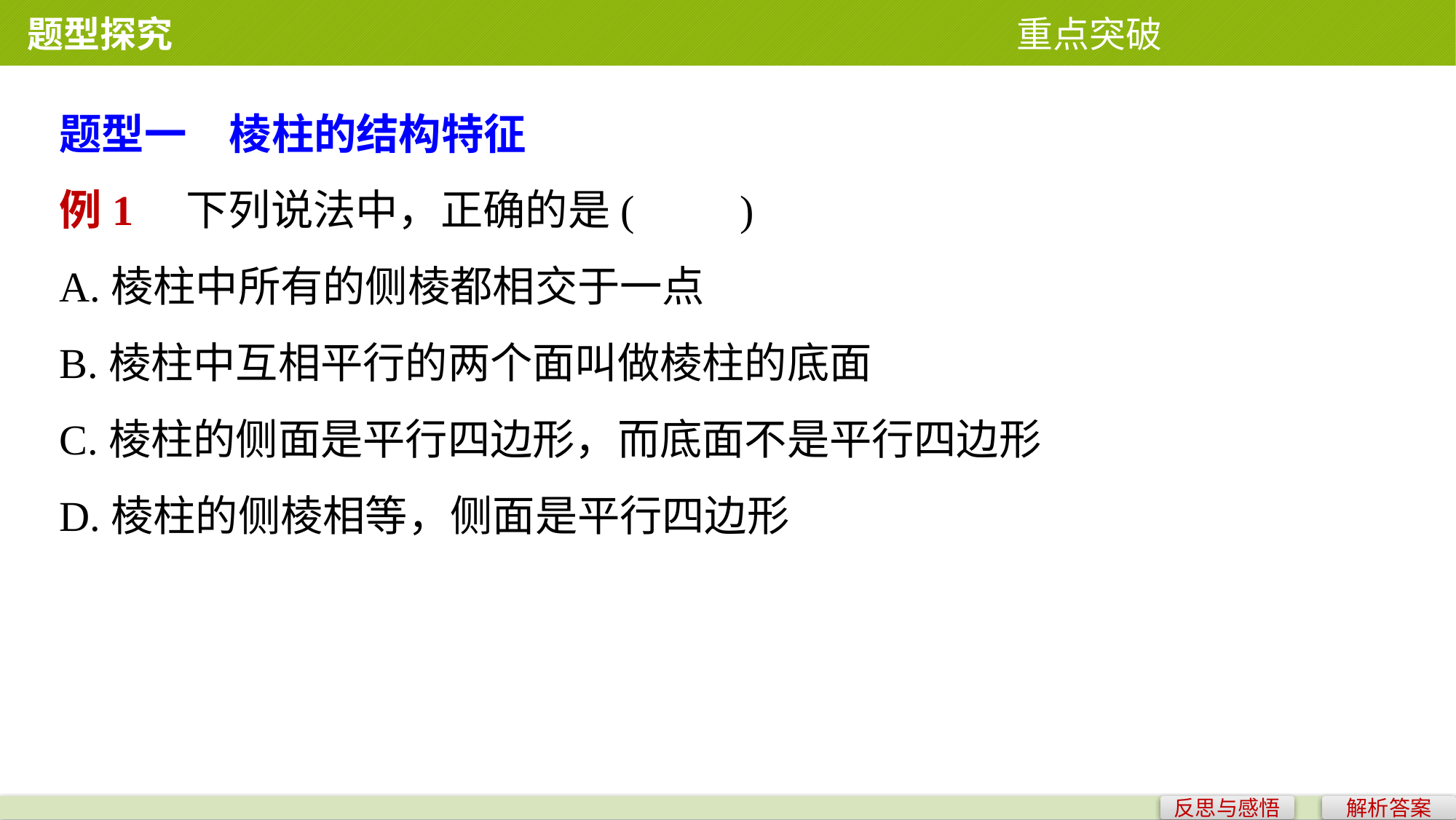

题型探究                                                                                                       重点突破
题型一　棱柱的结构特征
例1　下列说法中，正确的是(　　)
A.棱柱中所有的侧棱都相交于一点
B.棱柱中互相平行的两个面叫做棱柱的底面
C.棱柱的侧面是平行四边形，而底面不是平行四边形
D.棱柱的侧棱相等，侧面是平行四边形
反思与感悟
解析答案